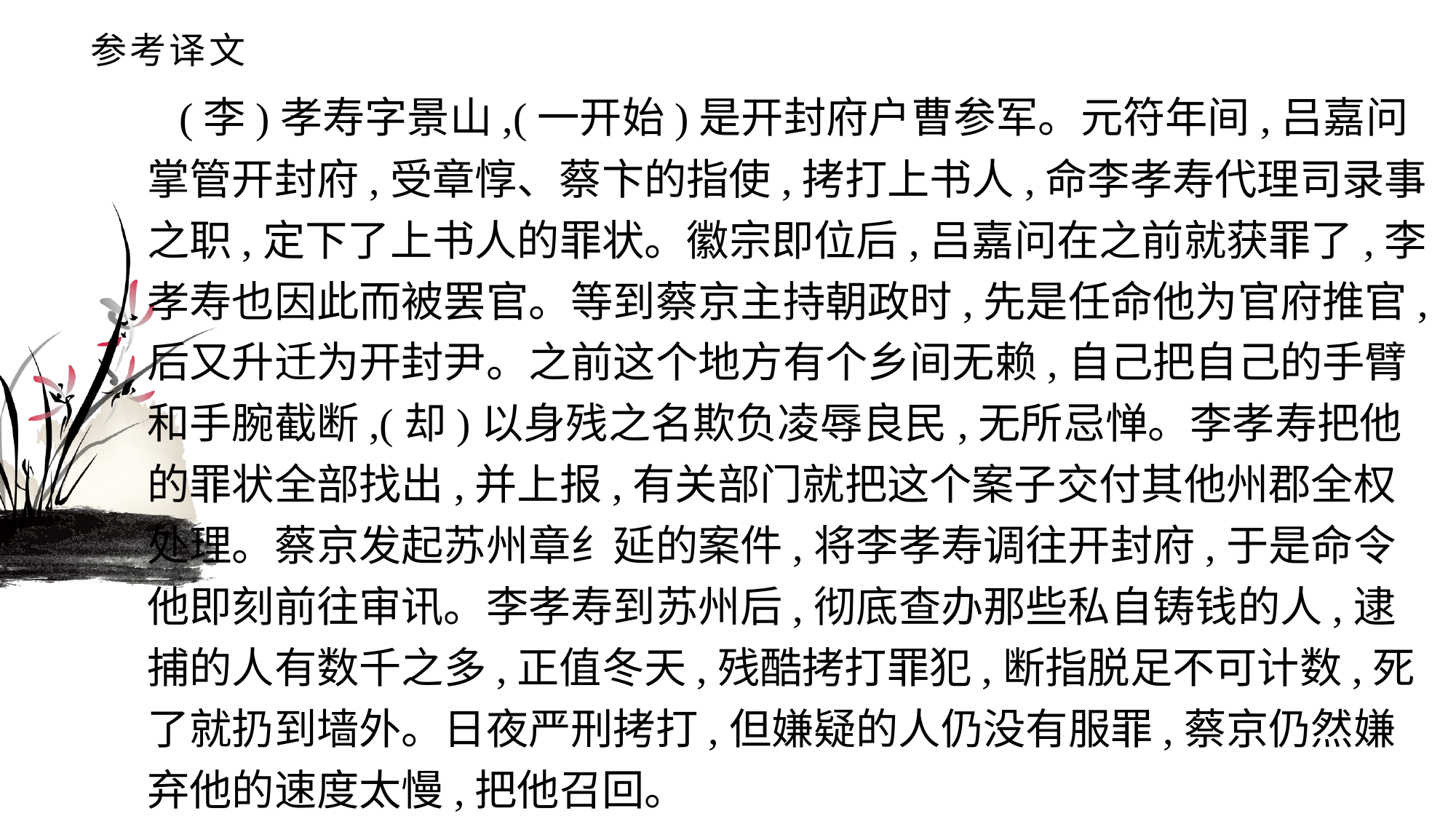

# 参考译文
(李)孝寿字景山,(一开始)是开封府户曹参军。元符年间,吕嘉问掌管开封府,受章惇、蔡卞的指使,拷打上书人,命李孝寿代理司录事之职,定下了上书人的罪状。徽宗即位后,吕嘉问在之前就获罪了,李孝寿也因此而被罢官。等到蔡京主持朝政时,先是任命他为官府推官,后又升迁为开封尹。之前这个地方有个乡间无赖,自己把自己的手臂和手腕截断,(却)以身残之名欺负凌辱良民,无所忌惮。李孝寿把他的罪状全部找出,并上报,有关部门就把这个案子交付其他州郡全权处理。蔡京发起苏州章纟延的案件,将李孝寿调往开封府,于是命令他即刻前往审讯。李孝寿到苏州后,彻底查办那些私自铸钱的人,逮捕的人有数千之多,正值冬天,残酷拷打罪犯,断指脱足不可计数,死了就扔到墙外。日夜严刑拷打,但嫌疑的人仍没有服罪,蔡京仍然嫌弃他的速度太慢,把他召回。